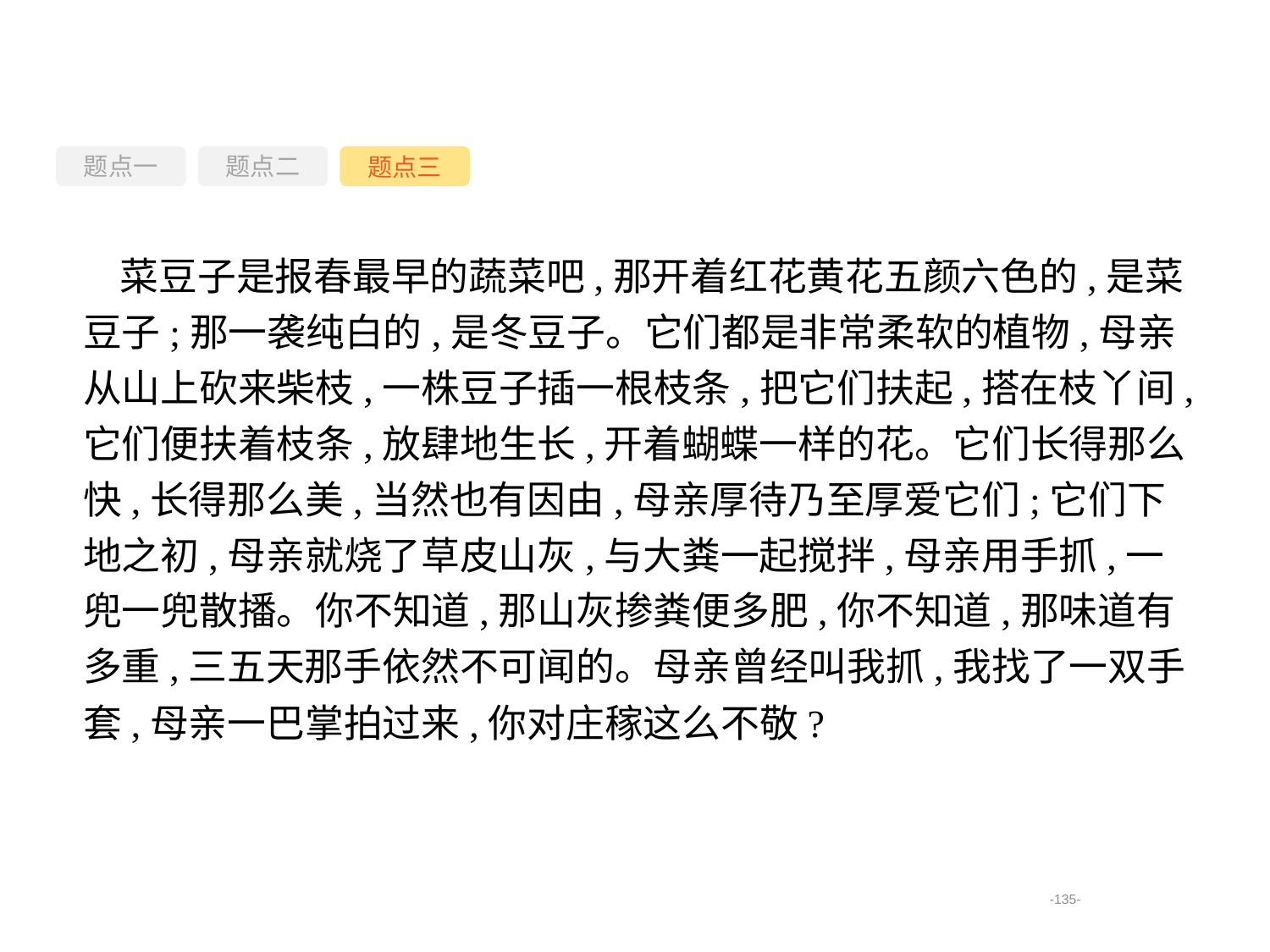

题点一
题点三
题点二
菜豆子是报春最早的蔬菜吧,那开着红花黄花五颜六色的,是菜豆子;那一袭纯白的,是冬豆子。它们都是非常柔软的植物,母亲从山上砍来柴枝,一株豆子插一根枝条,把它们扶起,搭在枝丫间,它们便扶着枝条,放肆地生长,开着蝴蝶一样的花。它们长得那么快,长得那么美,当然也有因由,母亲厚待乃至厚爱它们;它们下地之初,母亲就烧了草皮山灰,与大粪一起搅拌,母亲用手抓,一兜一兜散播。你不知道,那山灰掺粪便多肥,你不知道,那味道有多重,三五天那手依然不可闻的。母亲曾经叫我抓,我找了一双手套,母亲一巴掌拍过来,你对庄稼这么不敬?
-135-